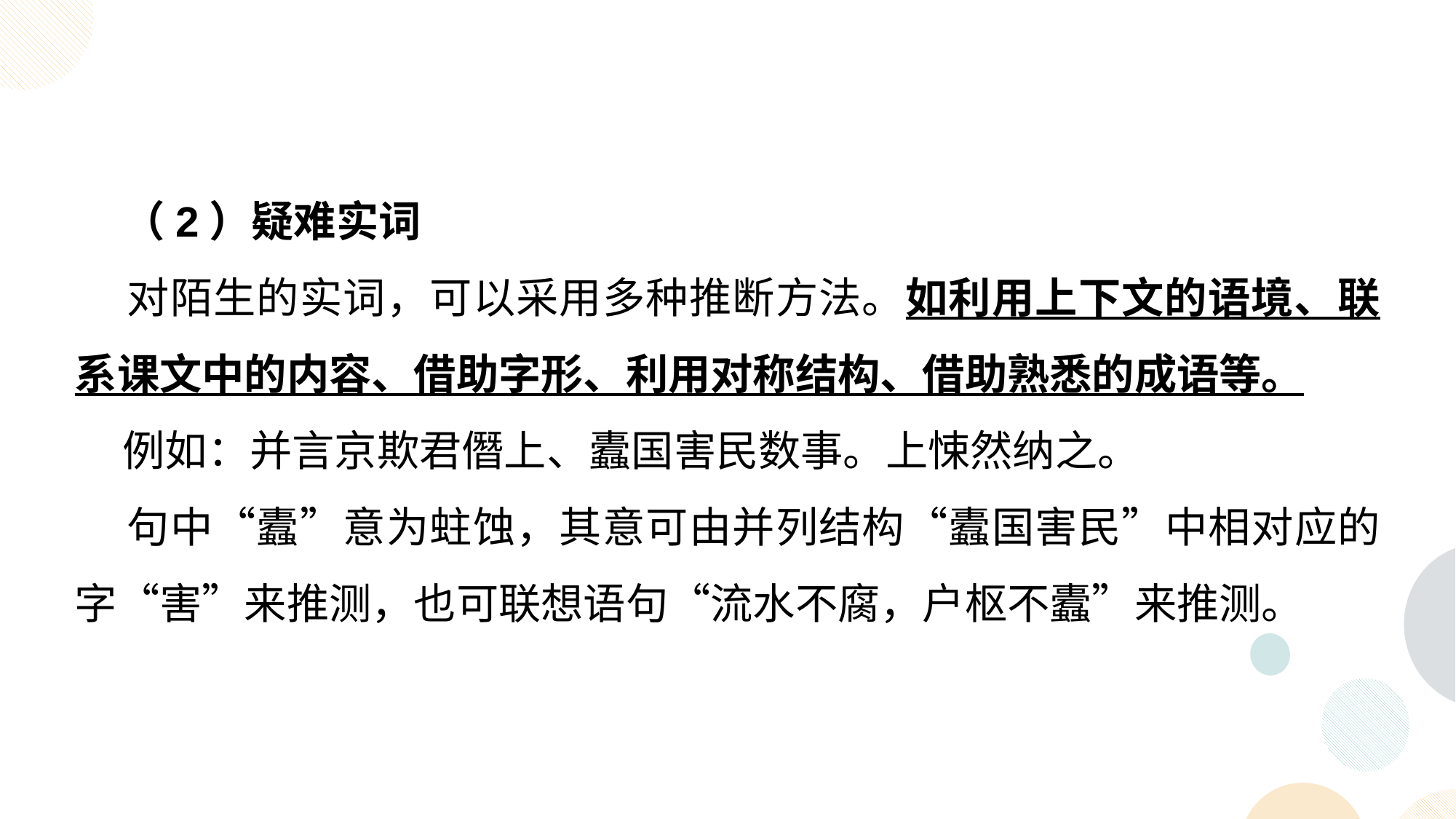

（2）疑难实词
    对陌生的实词，可以采用多种推断方法。如利用上下文的语境、联系课文中的内容、借助字形、利用对称结构、借助熟悉的成语等。
    例如：并言京欺君僭上、蠹国害民数事。上悚然纳之。
    句中“蠹”意为蛀蚀，其意可由并列结构“蠹国害民”中相对应的字“害”来推测，也可联想语句“流水不腐，户枢不蠹”来推测。